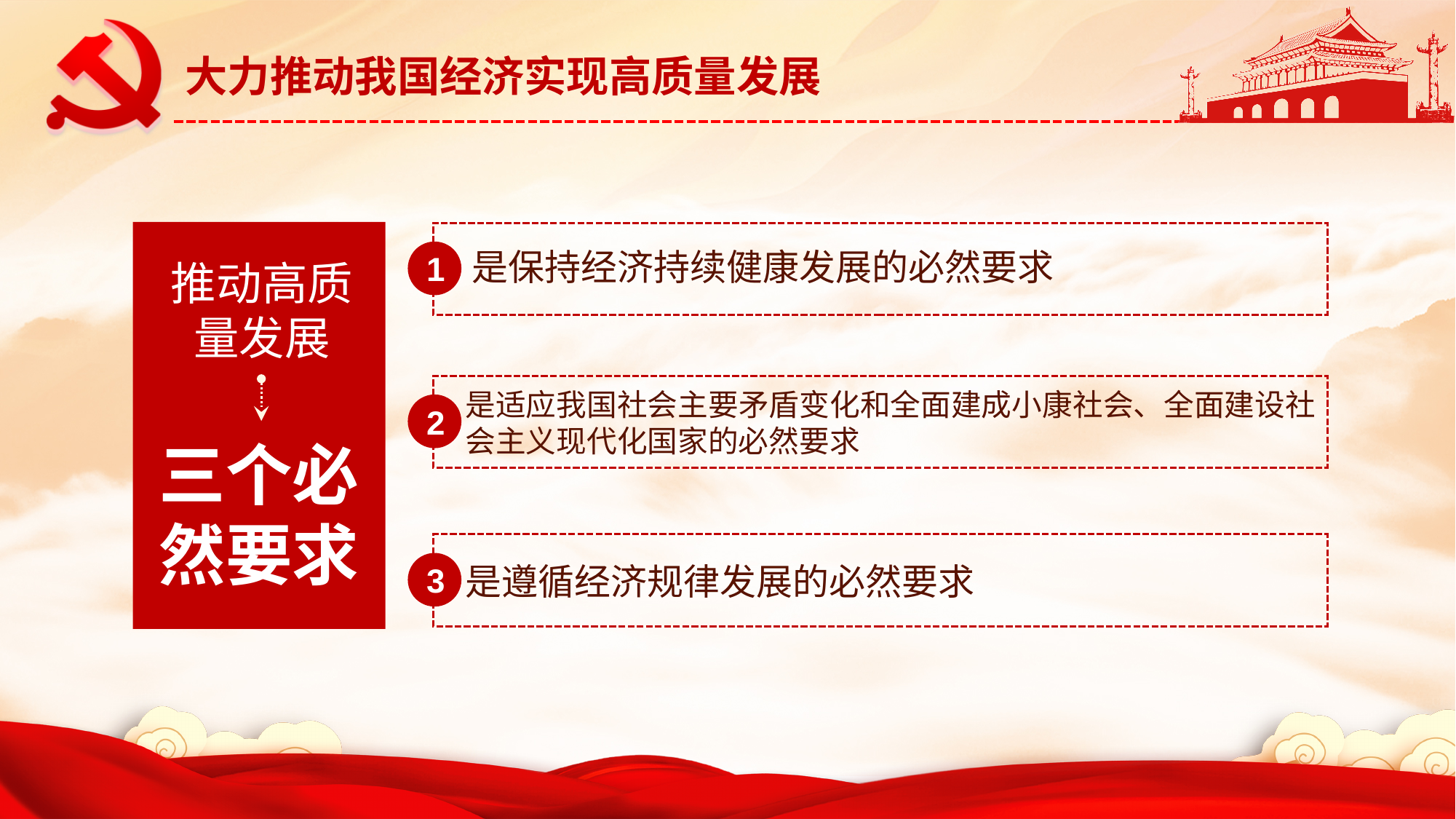

推动高质量发展
三个必然要求

是保持经济持续健康发展的必然要求
1

是适应我国社会主要矛盾变化和全面建成小康社会、全面建设社会主义现代化国家的必然要求
2

3
是遵循经济规律发展的必然要求